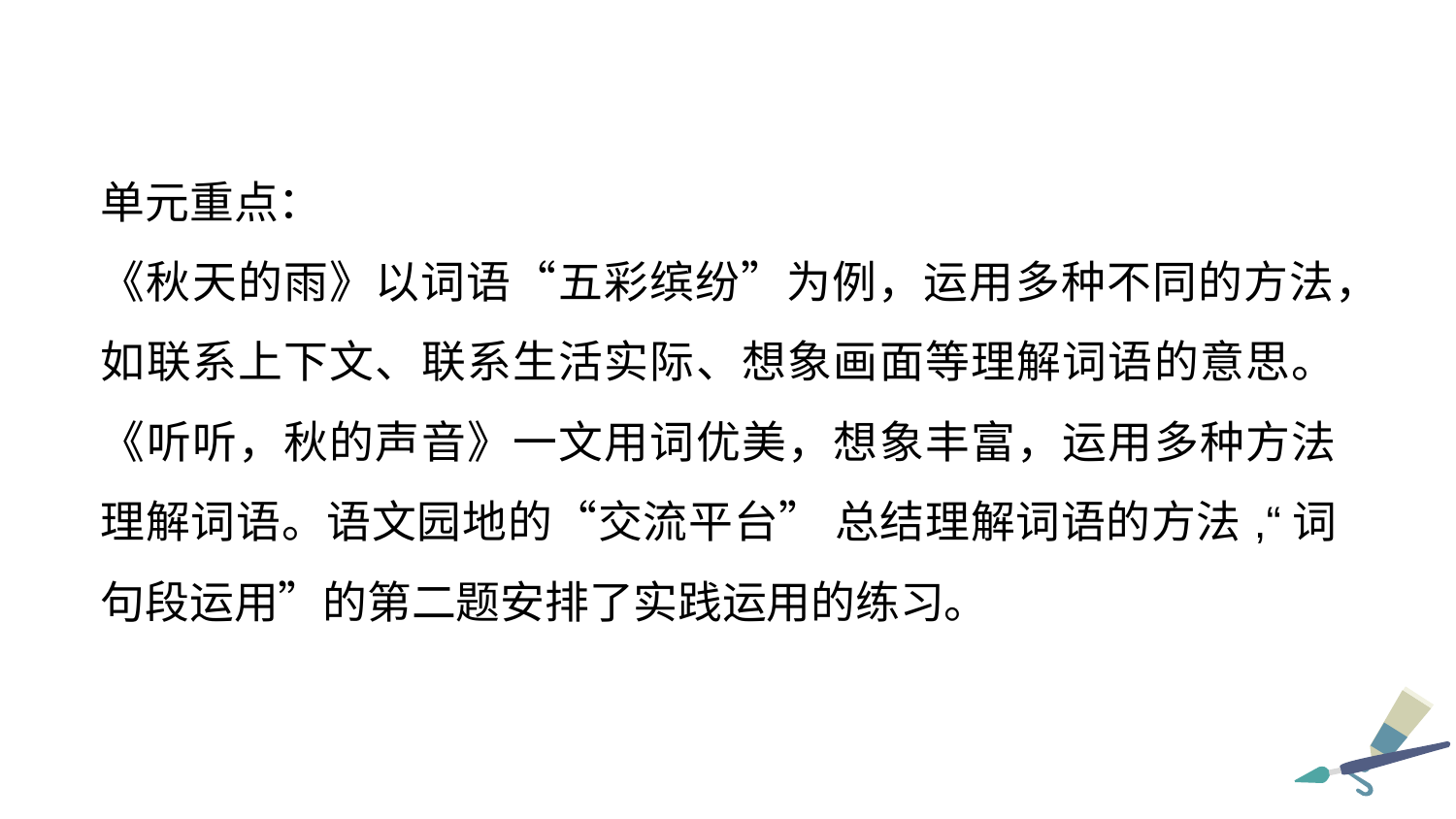

单元重点：
《秋天的雨》以词语“五彩缤纷”为例，运用多种不同的方法，如联系上下文、联系生活实际、想象画面等理解词语的意思。《听听，秋的声音》一文用词优美，想象丰富，运用多种方法理解词语。语文园地的“交流平台” 总结理解词语的方法,“词句段运用”的第二题安排了实践运用的练习。